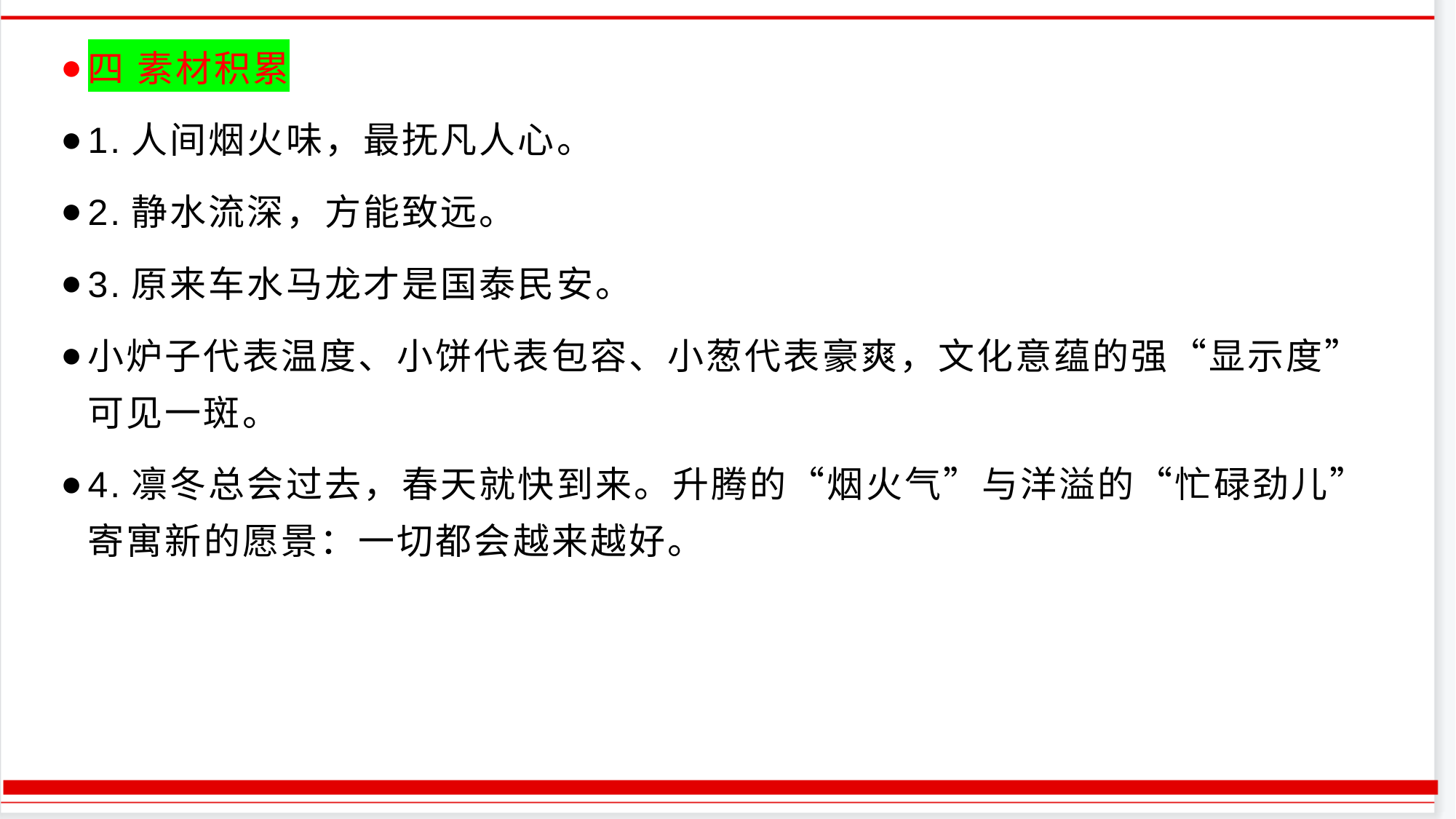

四 素材积累
1.人间烟火味，最抚凡人心。
2.静水流深，方能致远。
3.原来车水马龙才是国泰民安。
小炉子代表温度、小饼代表包容、小葱代表豪爽，文化意蕴的强“显示度”可见一斑。
4.凛冬总会过去，春天就快到来。升腾的“烟火气”与洋溢的“忙碌劲儿”寄寓新的愿景：一切都会越来越好。